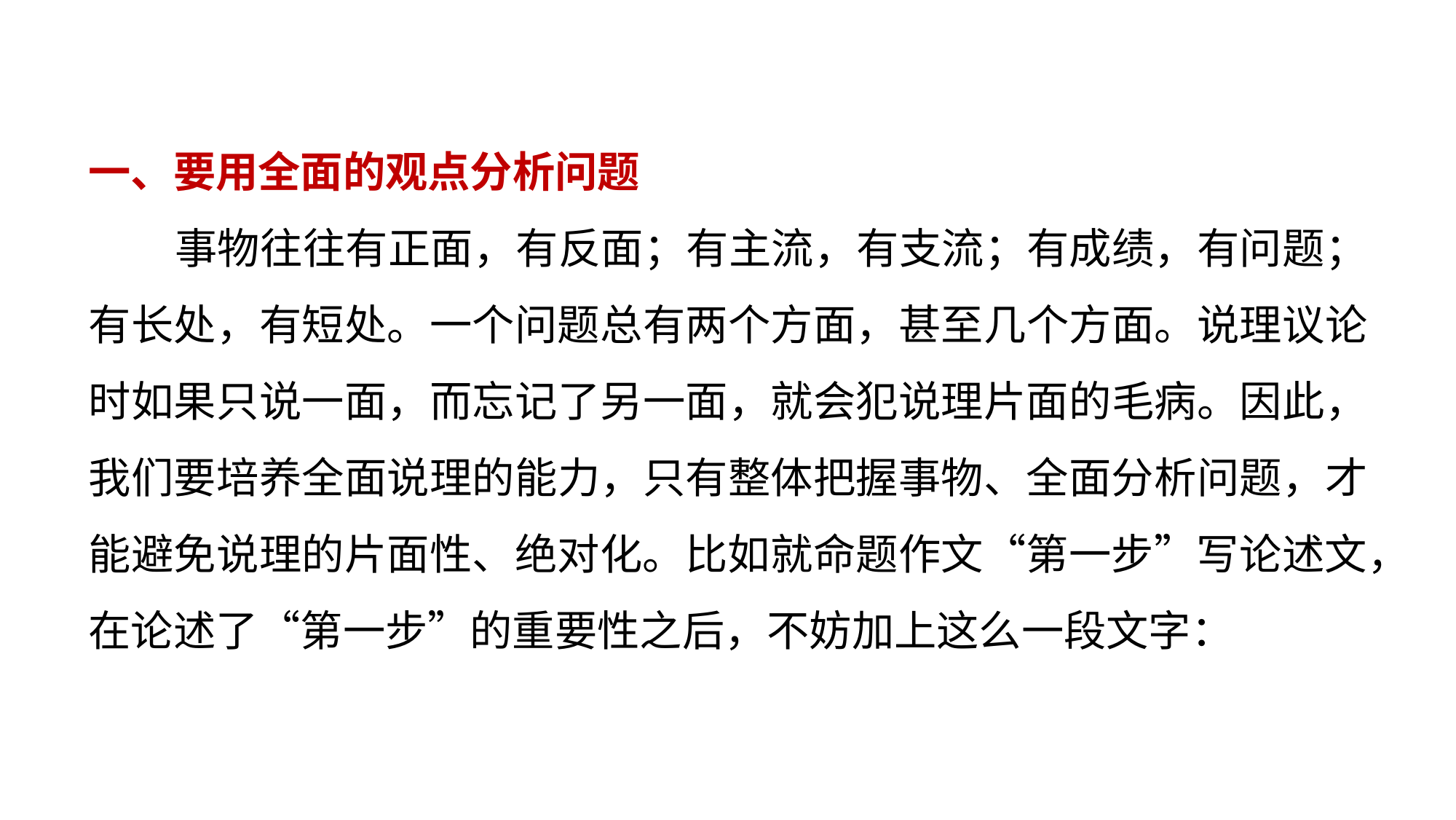

一、要用全面的观点分析问题
事物往往有正面，有反面；有主流，有支流；有成绩，有问题；有长处，有短处。一个问题总有两个方面，甚至几个方面。说理议论时如果只说一面，而忘记了另一面，就会犯说理片面的毛病。因此，我们要培养全面说理的能力，只有整体把握事物、全面分析问题，才能避免说理的片面性、绝对化。比如就命题作文“第一步”写论述文，在论述了“第一步”的重要性之后，不妨加上这么一段文字：